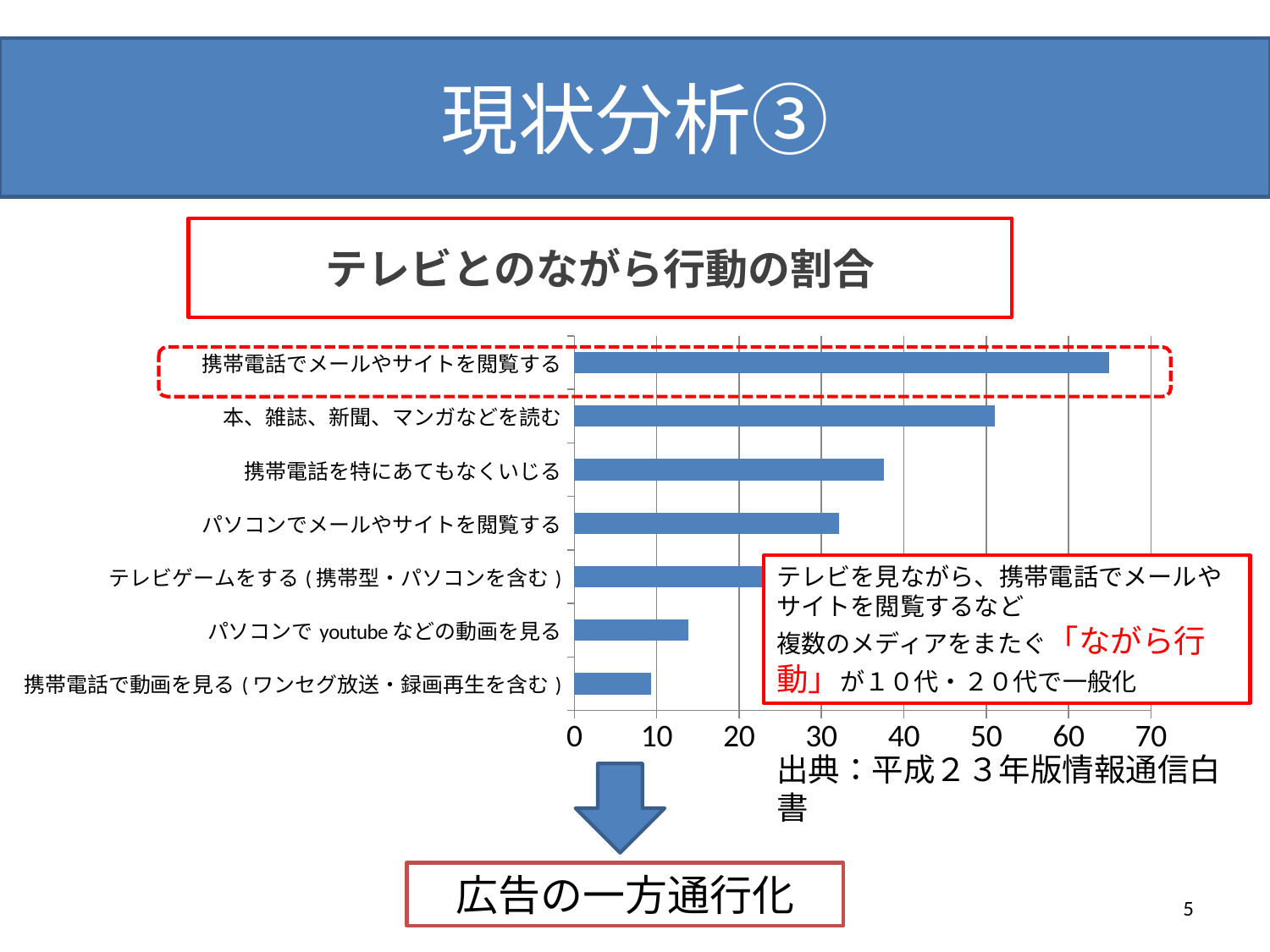

# 現状分析③
テレビとのながら行動の割合

### Chart

| Category | 系列 1 |
|---|---|
| 携帯電話で動画を見る(ワンセグ放送・録画再生を含む) | 9.3 |
| パソコンでyoutubeなどの動画を見る | 13.8 |
| テレビゲームをする(携帯型・パソコンを含む) | 22.8 |
| パソコンでメールやサイトを閲覧する | 32.1 |
| 携帯電話を特にあてもなくいじる | 37.6 |
| 本、雑誌、新聞、マンガなどを読む | 51.1 |
| 携帯電話でメールやサイトを閲覧する | 64.9 |
テレビを見ながら、携帯電話でメールやサイトを閲覧するなど
複数のメディアをまたぐ「ながら行動」が１０代・２０代で一般化
出典：平成２３年版情報通信白書

広告の一方通行化
5